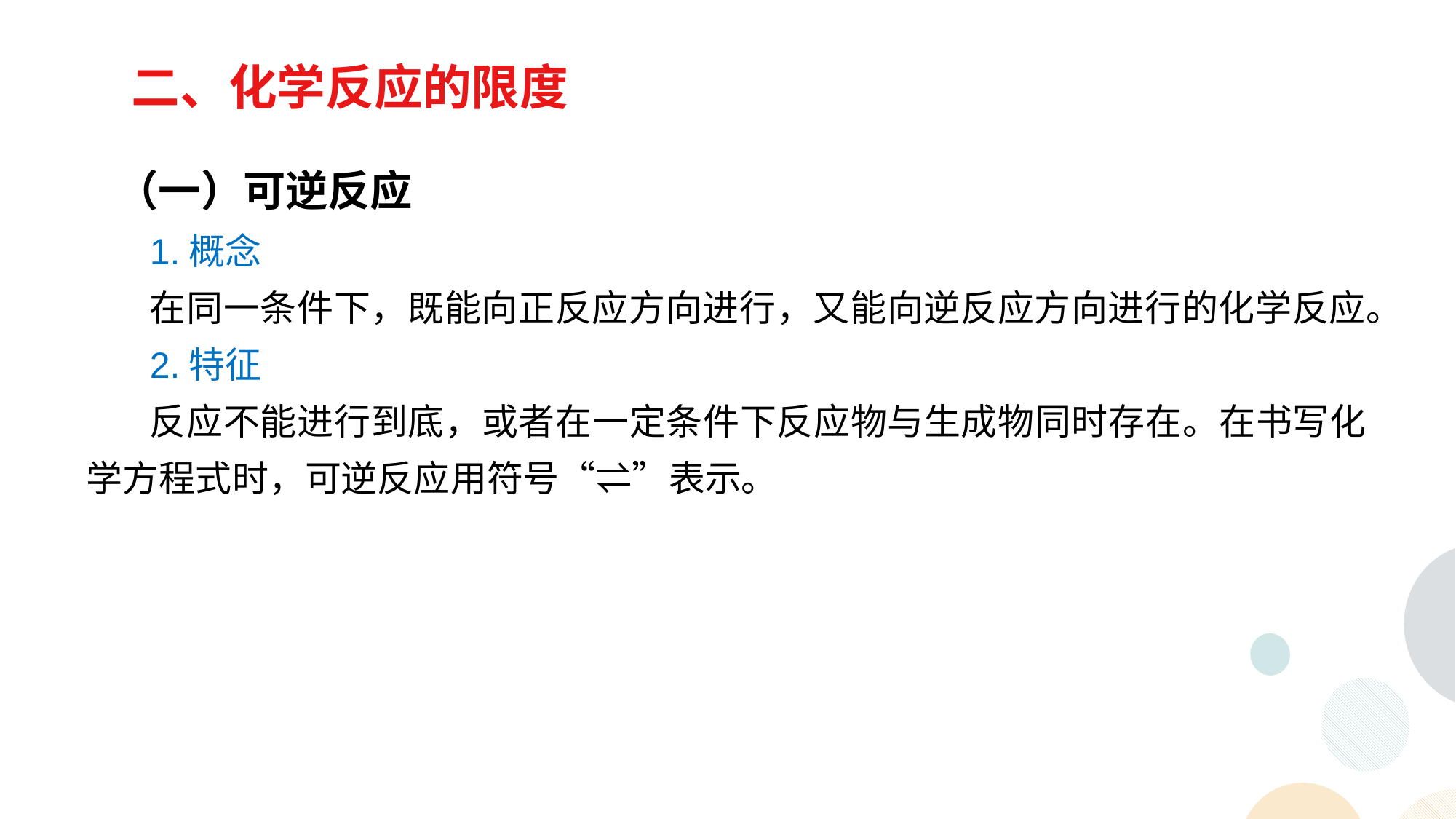

二、化学反应的限度

  （一）可逆反应
1.概念
在同一条件下，既能向正反应方向进行，又能向逆反应方向进行的化学反应。
2.特征
反应不能进行到底，或者在一定条件下反应物与生成物同时存在。在书写化学方程式时，可逆反应用符号“⇌”表示。